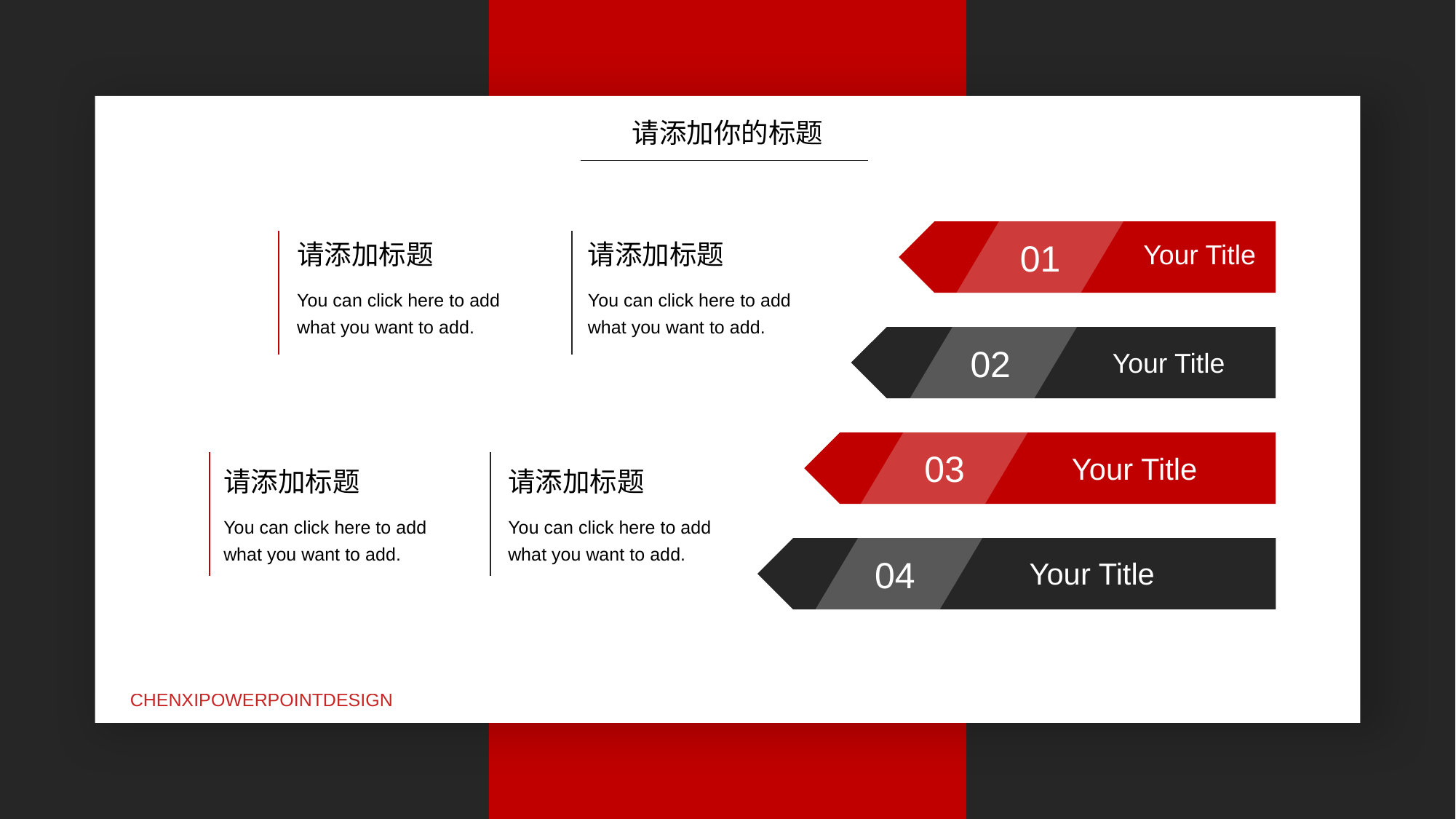

请添加你的标题

01
Your Title
请添加标题
You can click here to add what you want to add.
请添加标题
You can click here to add what you want to add.

02
Your Title

03
Your Title
请添加标题
You can click here to add what you want to add.
请添加标题
You can click here to add what you want to add.

04
Your Title
CHENXIPOWERPOINTDESIGN